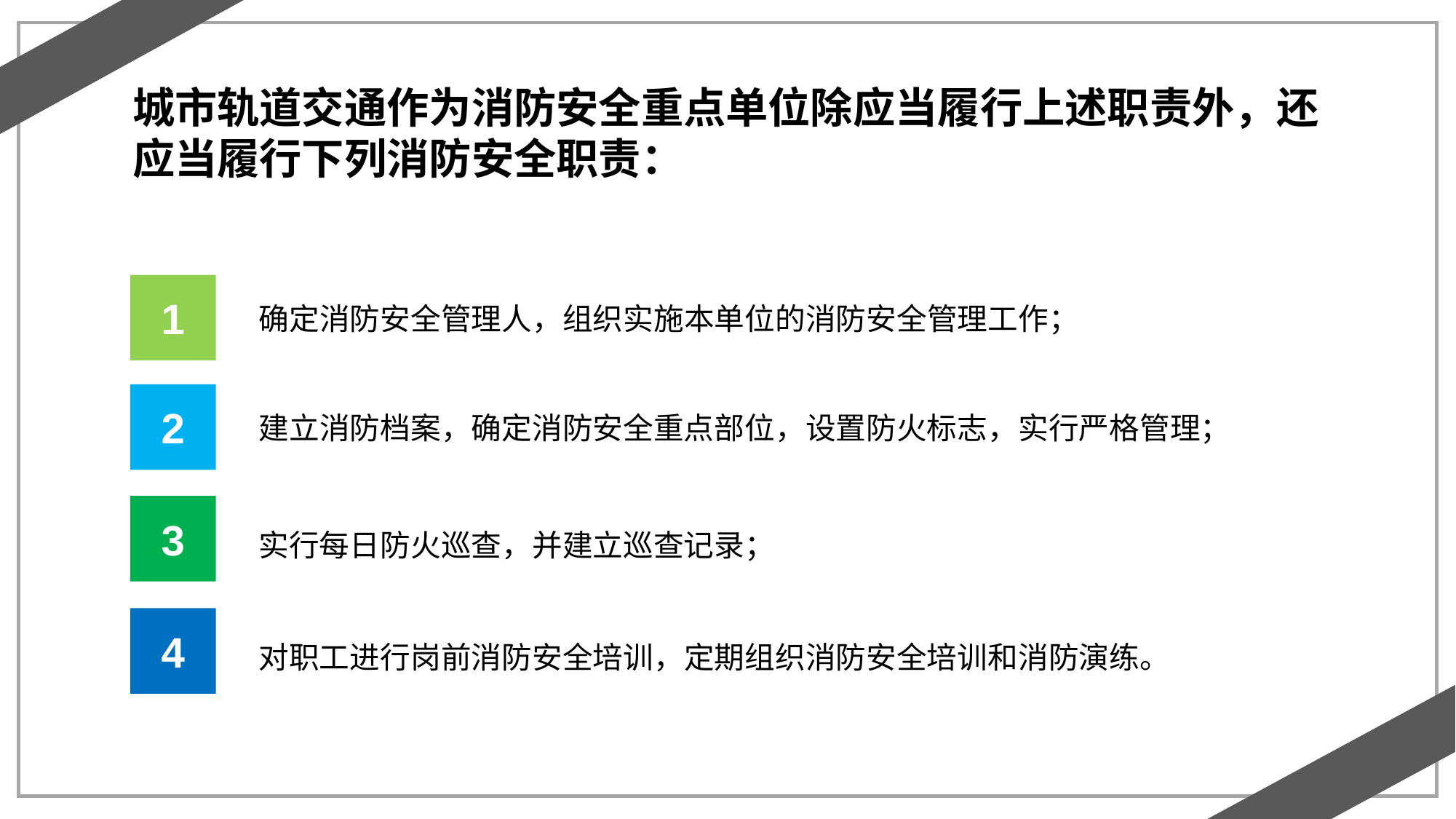

城市轨道交通作为消防安全重点单位除应当履行上述职责外，还应当履行下列消防安全职责：
1
确定消防安全管理人，组织实施本单位的消防安全管理工作；
2
建立消防档案，确定消防安全重点部位，设置防火标志，实行严格管理；
3
实行每日防火巡查，并建立巡查记录；
4
对职工进行岗前消防安全培训，定期组织消防安全培训和消防演练。